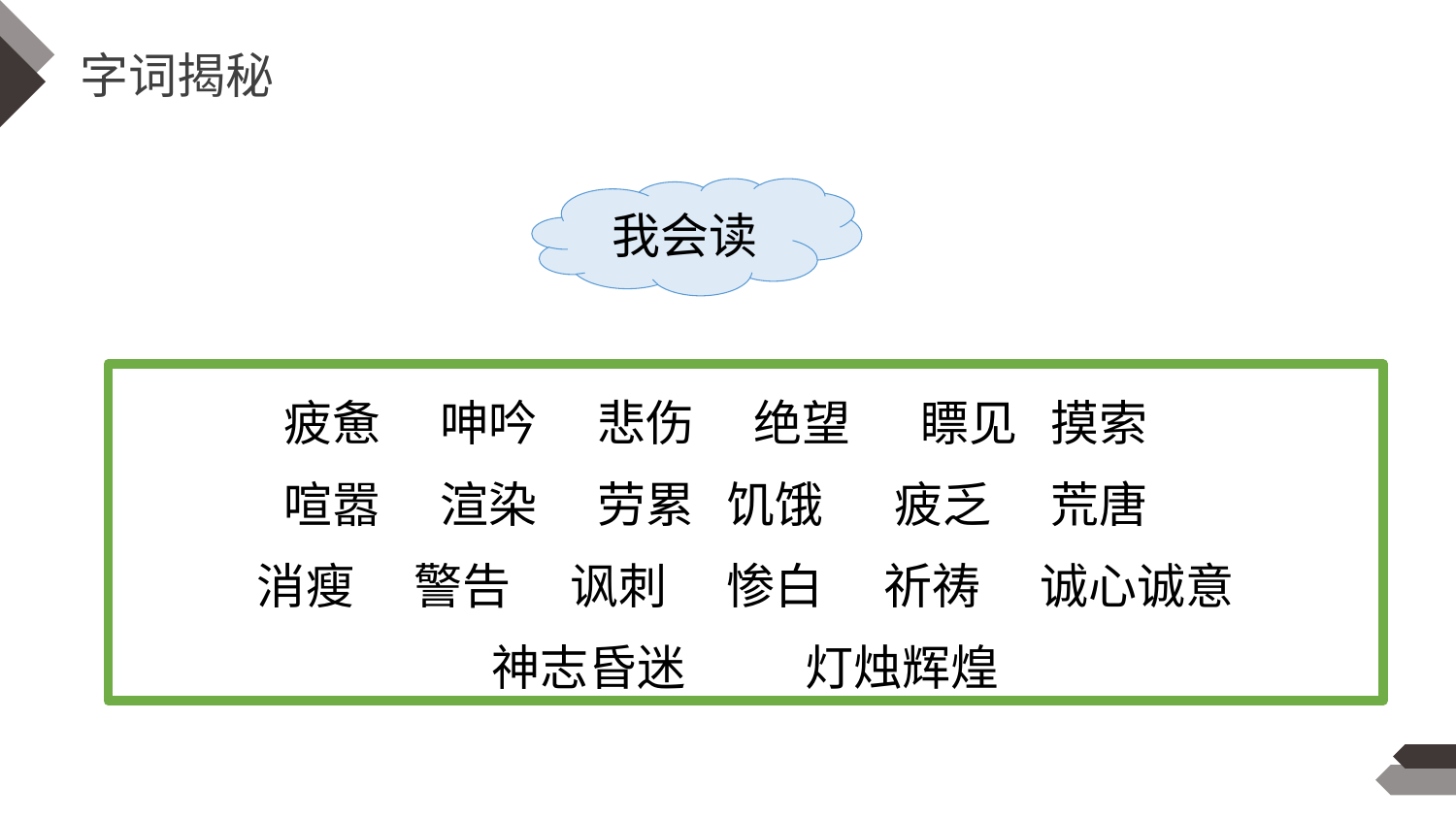

字词揭秘
我会读
疲惫 　呻吟 　悲伤 　绝望 　 瞟见   摸索
喧嚣 　渲染 　劳累   饥饿 　 疲乏 　荒唐
消瘦 　警告 　讽刺 　惨白 　祈祷 　诚心诚意
神志昏迷 　　 灯烛辉煌